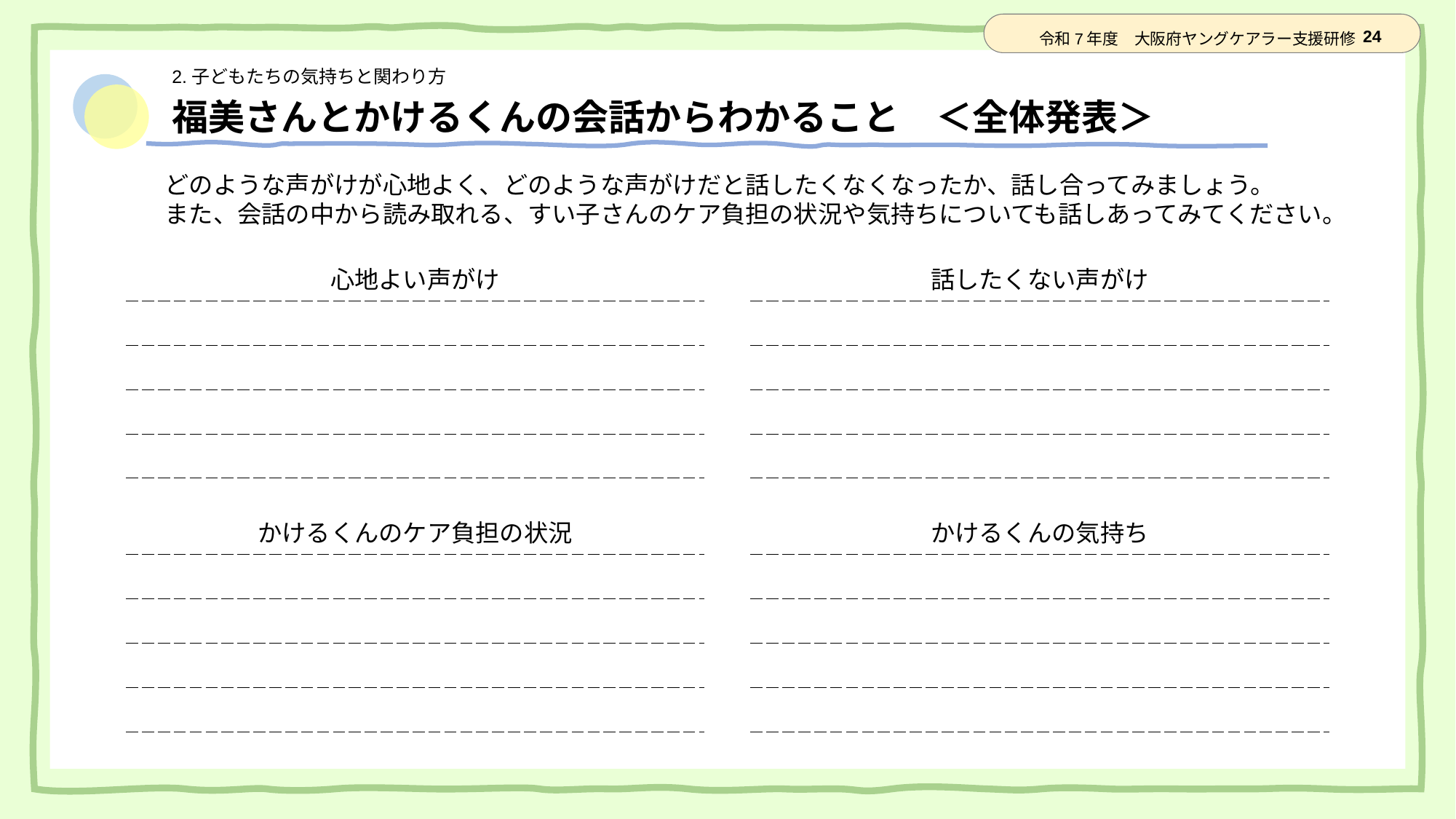

# 福美さんとかけるくんの会話からわかること　＜全体発表＞
どのような声がけが心地よく、どのような声がけだと話したくなくなったか、話し合ってみましょう。
また、会話の中から読み取れる、すい子さんのケア負担の状況や気持ちについても話しあってみてください。
| 心地よい声がけ |  |  |  | 話したくない声がけ |  |  |
| --- | --- | --- | --- | --- | --- | --- |
|  |  |  |  |  |  |  |
|  |  |  |  |  |  |  |
|  |  |  |  |  |  |  |
|  |  |  |  |  |  |  |
|  |  |  |  |  |  |  |
| かけるくんのケア負担の状況 |  |  |  | かけるくんの気持ち |  |  |
| --- | --- | --- | --- | --- | --- | --- |
|  |  |  |  |  |  |  |
|  |  |  |  |  |  |  |
|  |  |  |  |  |  |  |
|  |  |  |  |  |  |  |
|  |  |  |  |  |  |  |